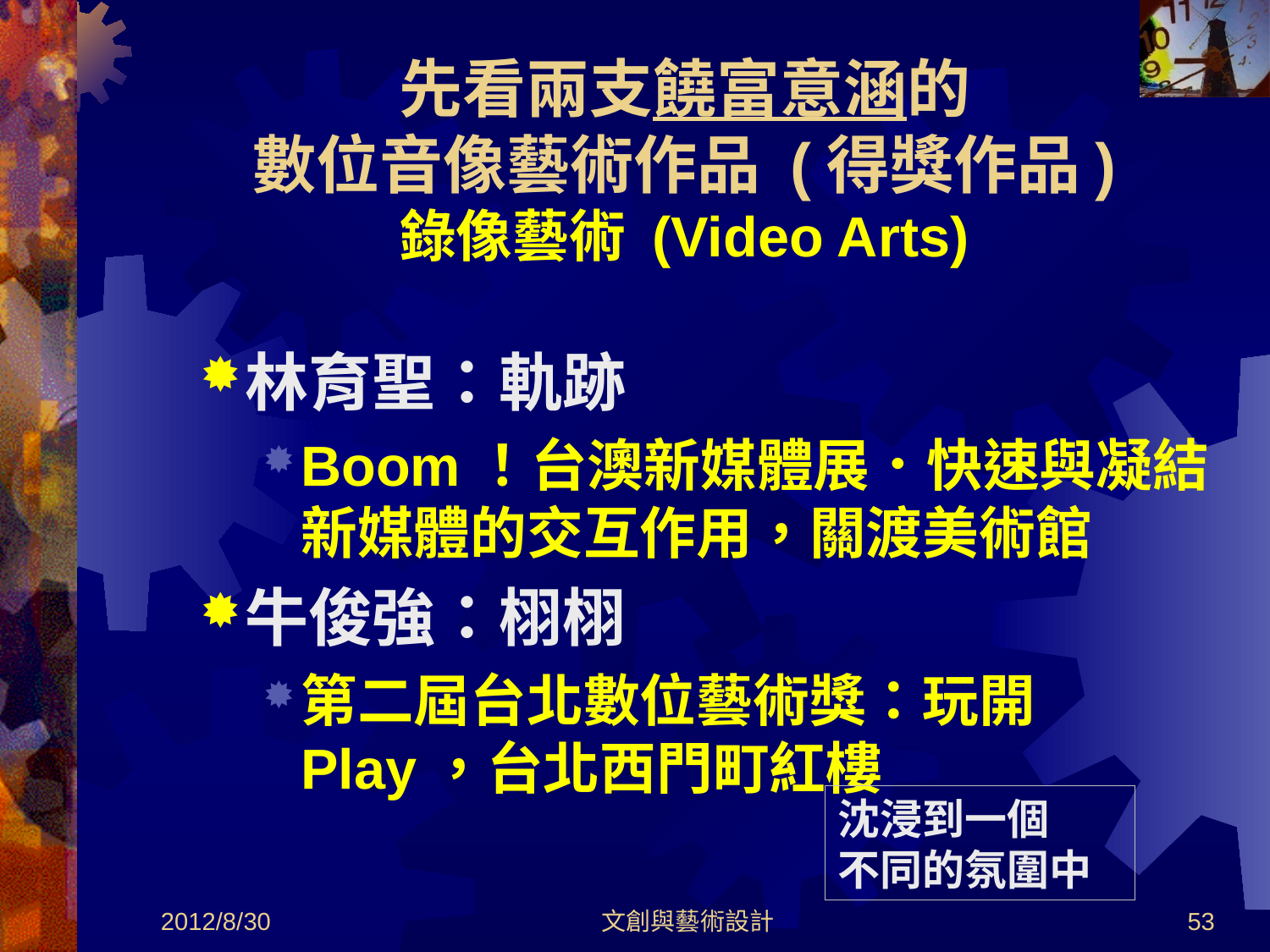

# 先看兩支饒富意涵的 數位音像藝術作品 (得獎作品) 錄像藝術 (Video Arts)
林育聖：軌跡
Boom！台澳新媒體展．快速與凝結新媒體的交互作用，關渡美術館
牛俊強：栩栩
第二屆台北數位藝術獎：玩開Play，台北西門町紅樓
沈浸到一個
不同的氛圍中
2012/8/30
文創與藝術設計
53